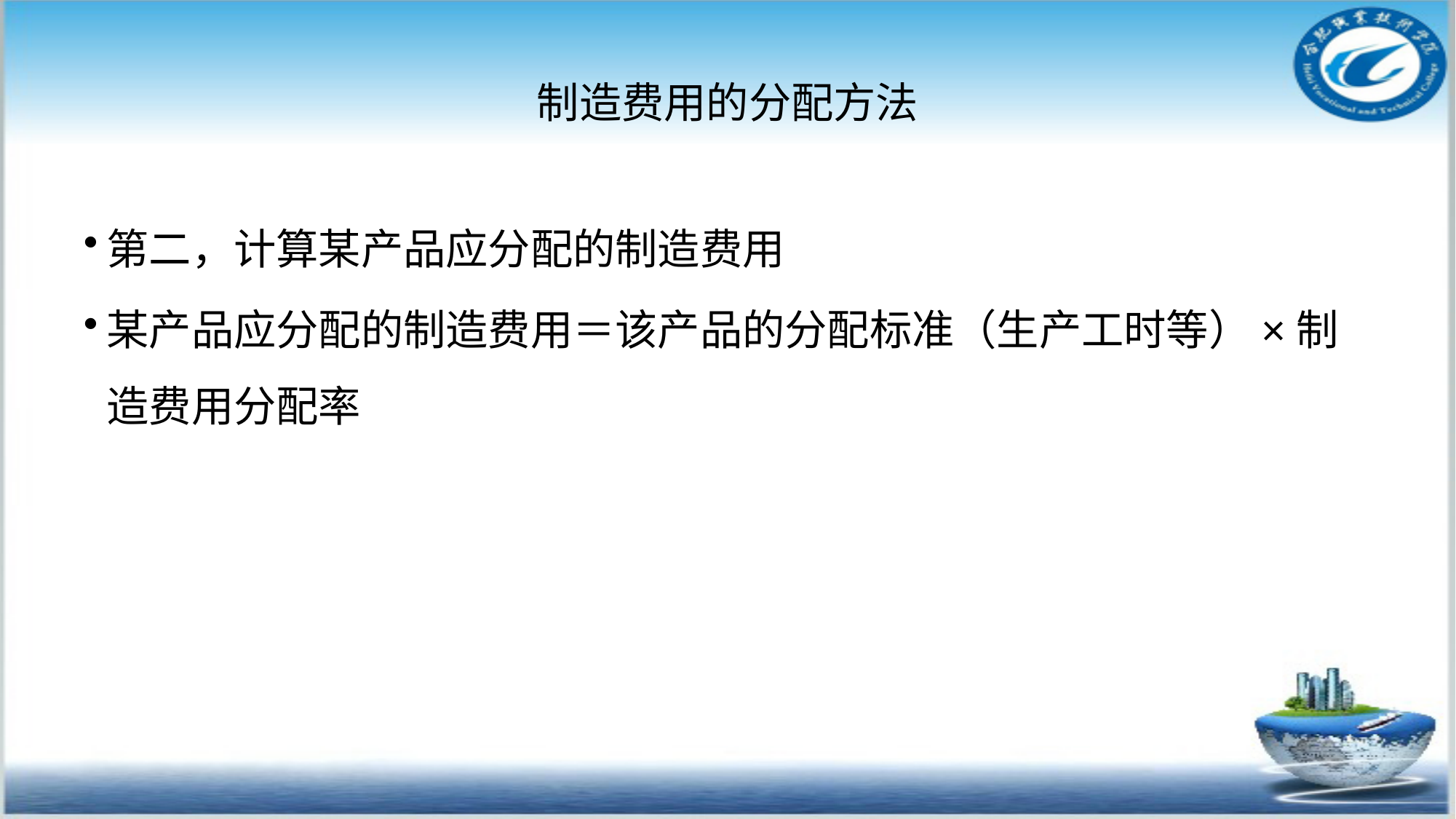

# 制造费用的分配方法
第二，计算某产品应分配的制造费用
某产品应分配的制造费用＝该产品的分配标准（生产工时等）×制造费用分配率